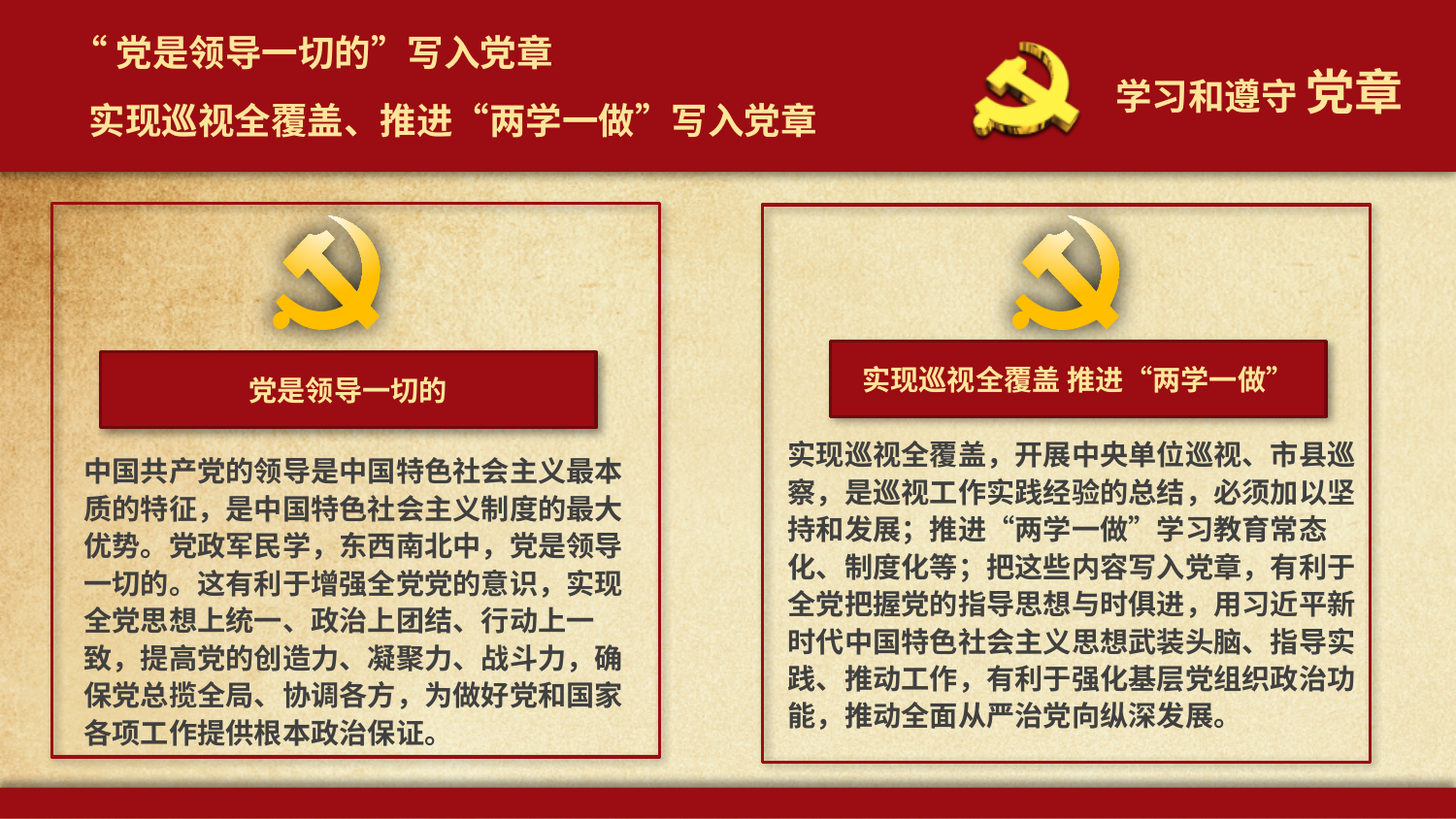

“党是领导一切的”写入党章
实现巡视全覆盖、推进“两学一做”写入党章

党是领导一切的
中国共产党的领导是中国特色社会主义最本质的特征，是中国特色社会主义制度的最大优势。党政军民学，东西南北中，党是领导一切的。这有利于增强全党党的意识，实现全党思想上统一、政治上团结、行动上一致，提高党的创造力、凝聚力、战斗力，确保党总揽全局、协调各方，为做好党和国家各项工作提供根本政治保证。

实现巡视全覆盖 推进“两学一做”
实现巡视全覆盖，开展中央单位巡视、市县巡察，是巡视工作实践经验的总结，必须加以坚持和发展；推进“两学一做”学习教育常态化、制度化等；把这些内容写入党章，有利于全党把握党的指导思想与时俱进，用习近平新时代中国特色社会主义思想武装头脑、指导实践、推动工作，有利于强化基层党组织政治功能，推动全面从严治党向纵深发展。